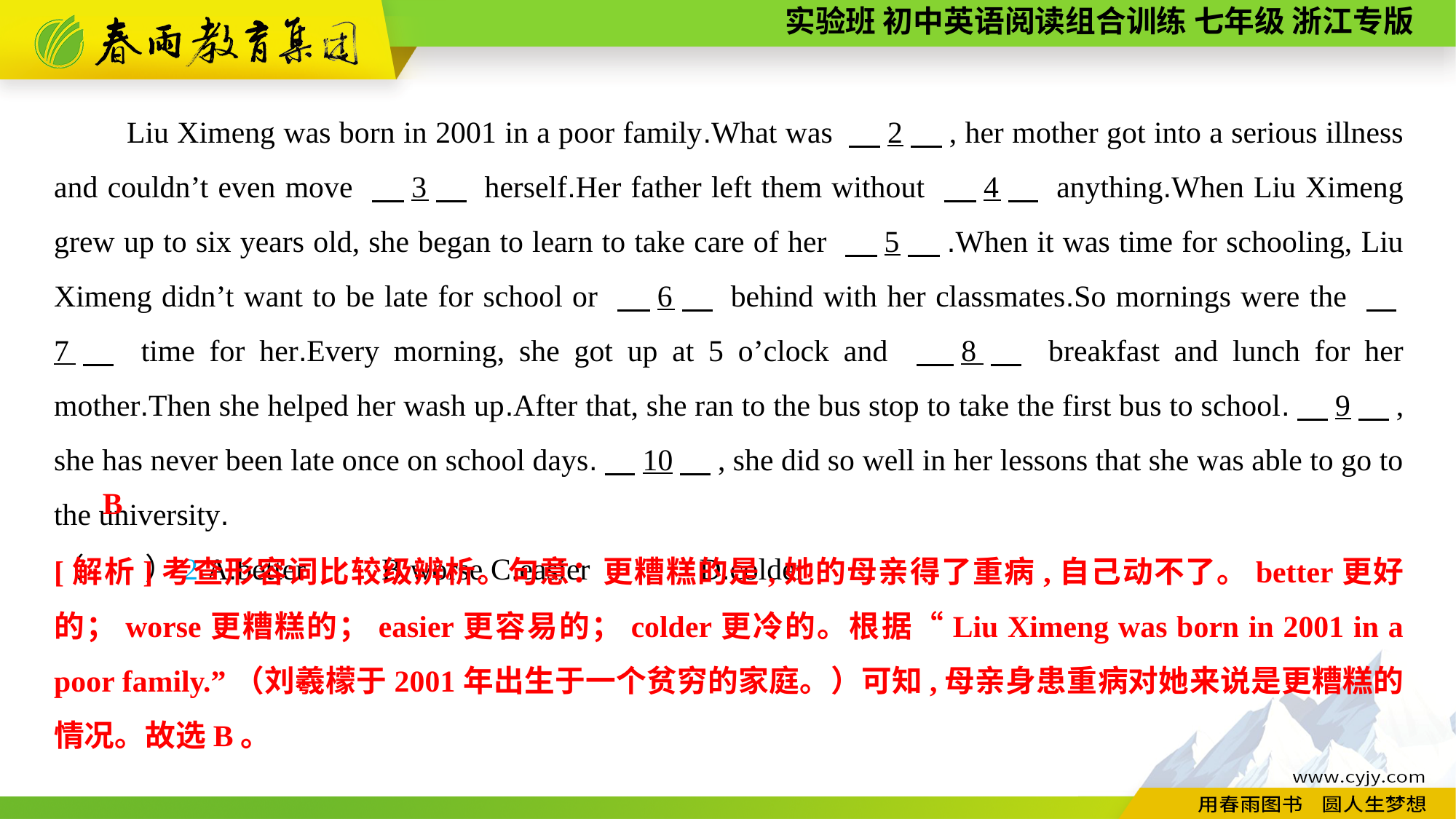

Liu Ximeng was born in 2001 in a poor family.What was 　2　, her mother got into a serious illness and couldn’t even move 　3　 herself.Her father left them without 　4　 anything.When Liu Ximeng grew up to six years old, she began to learn to take care of her 　5　.When it was time for schooling, Liu Ximeng didn’t want to be late for school or 　6　 behind with her classmates.So mornings were the 　7　 time for her.Every morning, she got up at 5 o’clock and 　8　 breakfast and lunch for her mother.Then she helped her wash up.After that, she ran to the bus stop to take the first bus to school.　9　, she has never been late once on school days.　10　, she did so well in her lessons that she was able to go to the university.
（　　）2.A.better	B.worse	C.easier	             D.colder
B
[解析]考查形容词比较级辨析。句意：更糟糕的是,她的母亲得了重病,自己动不了。better更好的；worse更糟糕的；easier更容易的；colder更冷的。根据“Liu Ximeng was born in 2001 in a poor family.”（刘羲檬于2001年出生于一个贫穷的家庭。）可知,母亲身患重病对她来说是更糟糕的情况。故选B。